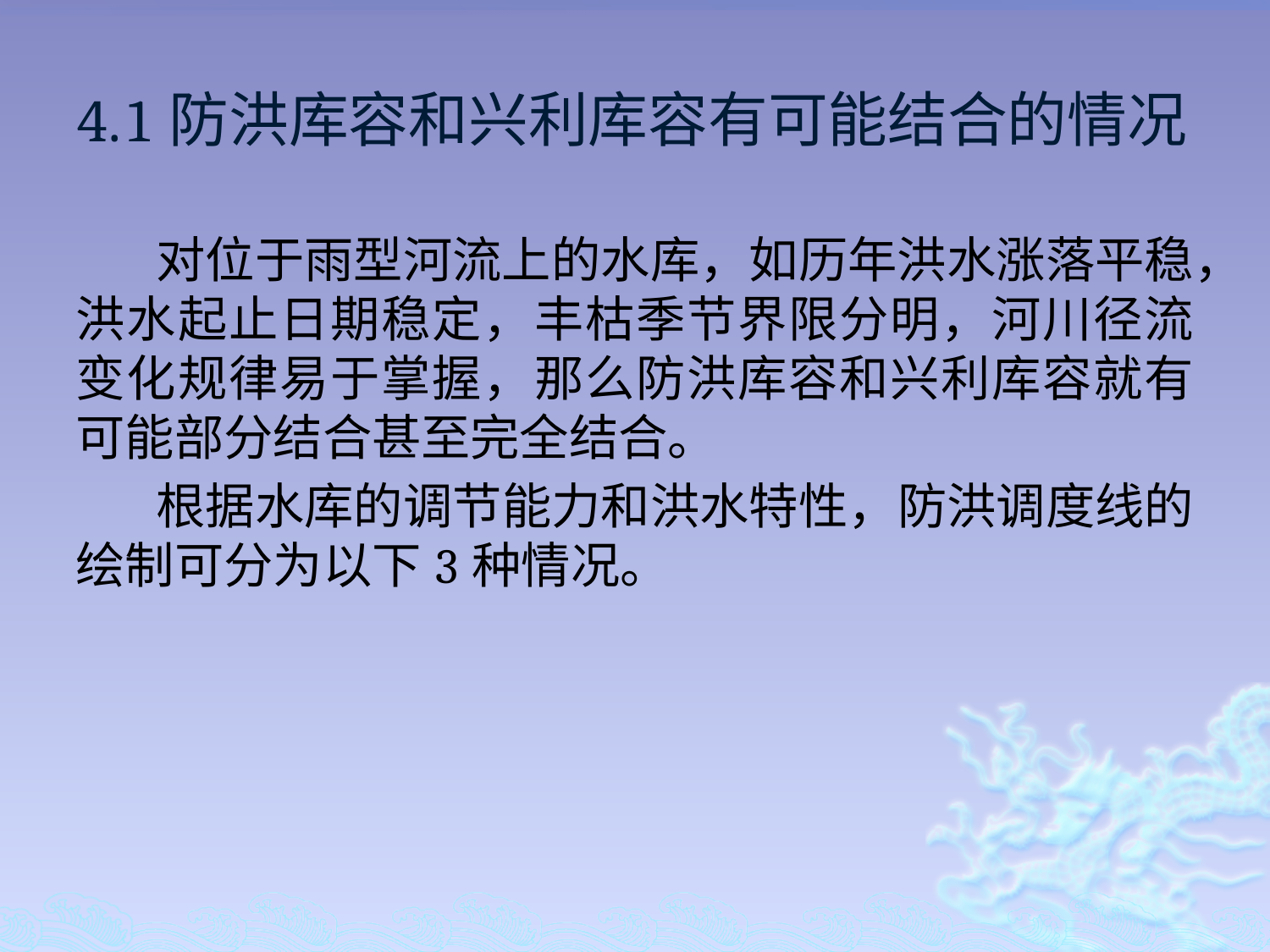

# 4.1防洪库容和兴利库容有可能结合的情况
对位于雨型河流上的水库，如历年洪水涨落平稳，洪水起止日期稳定，丰枯季节界限分明，河川径流变化规律易于掌握，那么防洪库容和兴利库容就有可能部分结合甚至完全结合。
根据水库的调节能力和洪水特性，防洪调度线的绘制可分为以下3种情况。